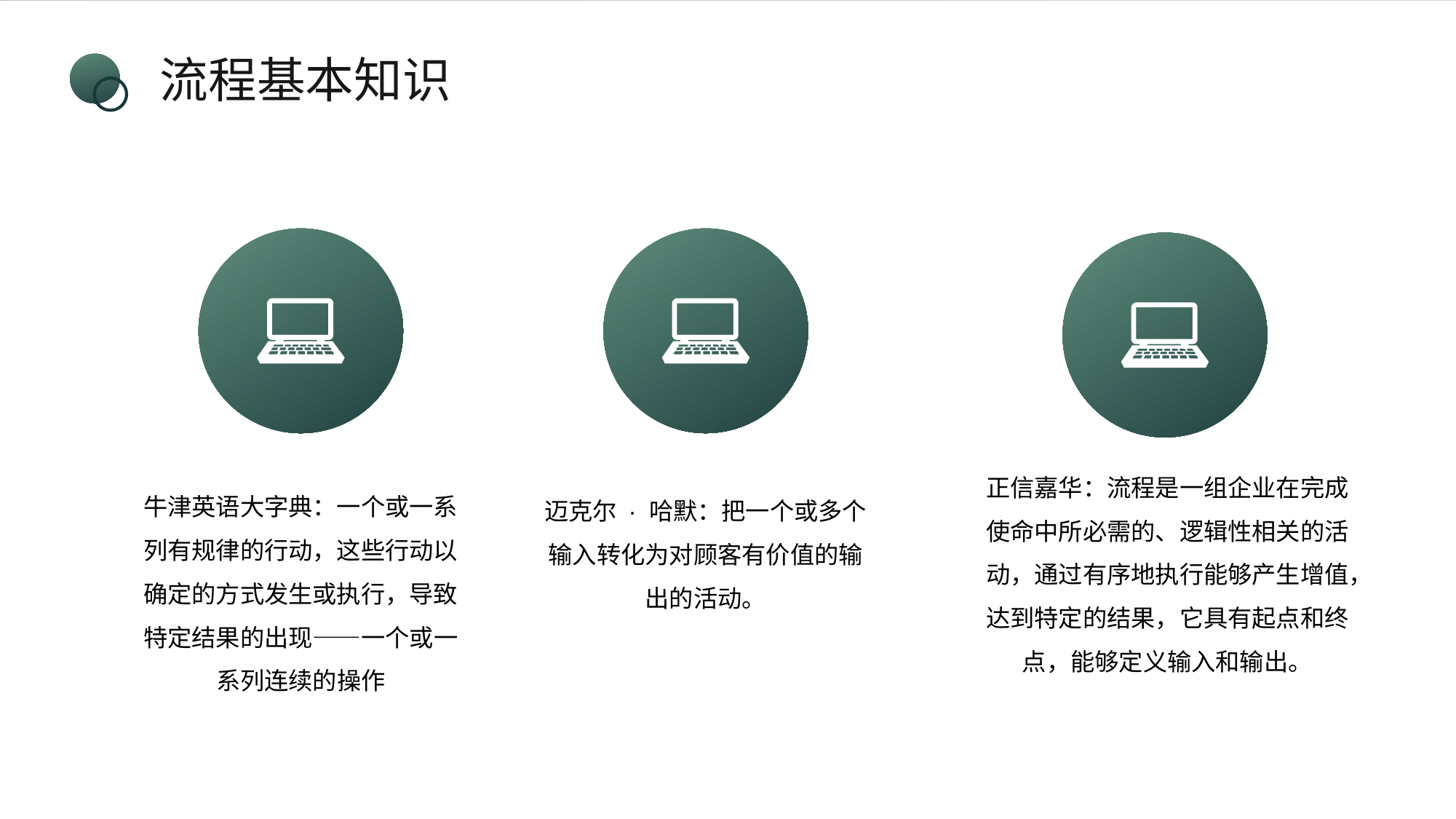

流程基本知识

正信嘉华：流程是一组企业在完成使命中所必需的、逻辑性相关的活动，通过有序地执行能够产生增值，达到特定的结果，它具有起点和终点，能够定义输入和输出。

牛津英语大字典：一个或一系列有规律的行动，这些行动以确定的方式发生或执行，导致特定结果的出现——一个或一系列连续的操作
迈克尔 · 哈默：把一个或多个输入转化为对顾客有价值的输出的活动。